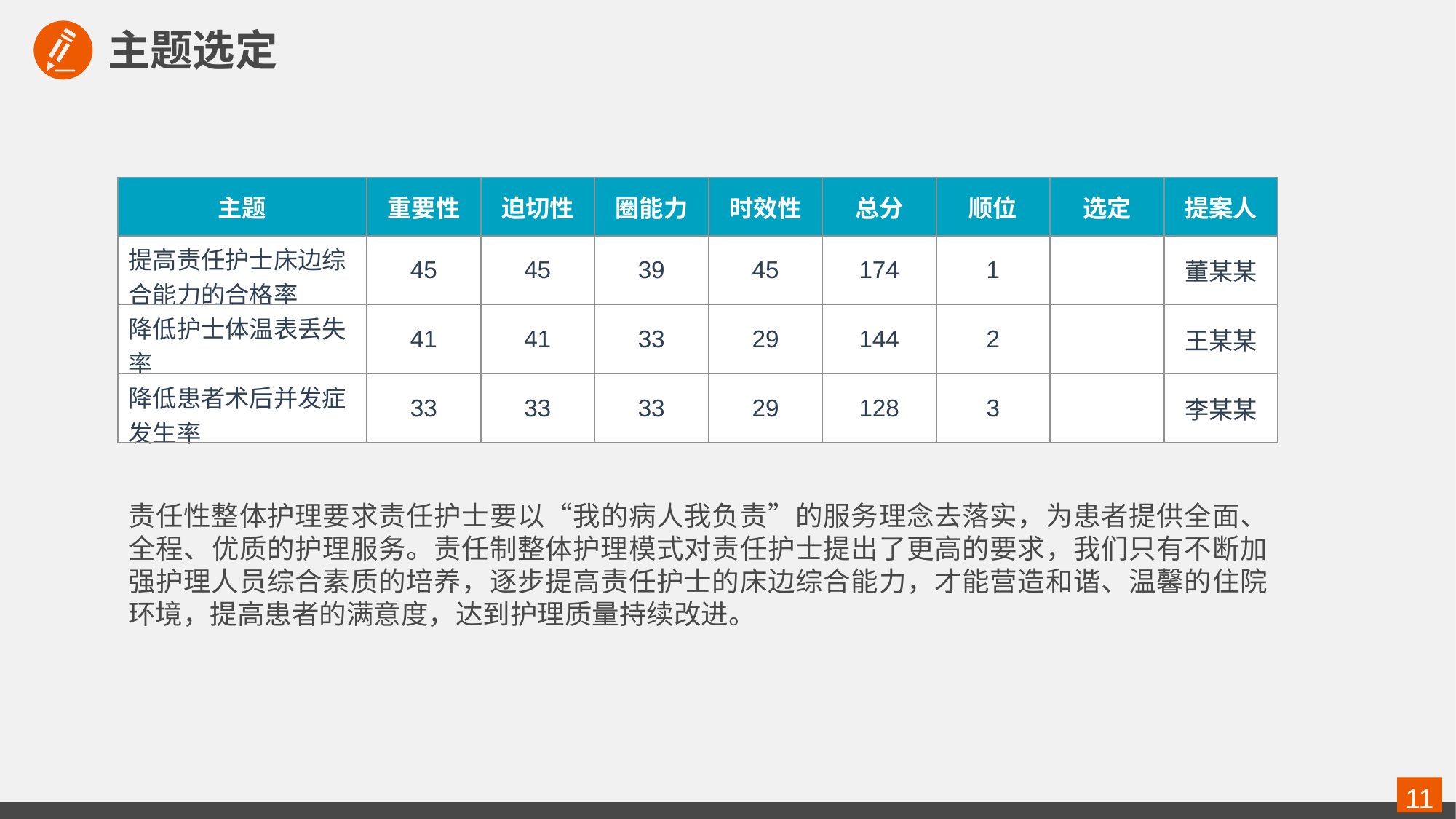

主题选定

| 主题 | 重要性 | 迫切性 | 圈能力 | 时效性 | 总分 | 顺位 | 选定 | 提案人 |
| --- | --- | --- | --- | --- | --- | --- | --- | --- |
| 提高责任护士床边综合能力的合格率 | 45 | 45 | 39 | 45 | 174 | 1 |  | 董某某 |
| 降低护士体温表丢失率 | 41 | 41 | 33 | 29 | 144 | 2 |  | 王某某 |
| 降低患者术后并发症发生率 | 33 | 33 | 33 | 29 | 128 | 3 |  | 李某某 |
责任性整体护理要求责任护士要以“我的病人我负责”的服务理念去落实，为患者提供全面、全程、优质的护理服务。责任制整体护理模式对责任护士提出了更高的要求，我们只有不断加强护理人员综合素质的培养，逐步提高责任护士的床边综合能力，才能营造和谐、温馨的住院环境，提高患者的满意度，达到护理质量持续改进。